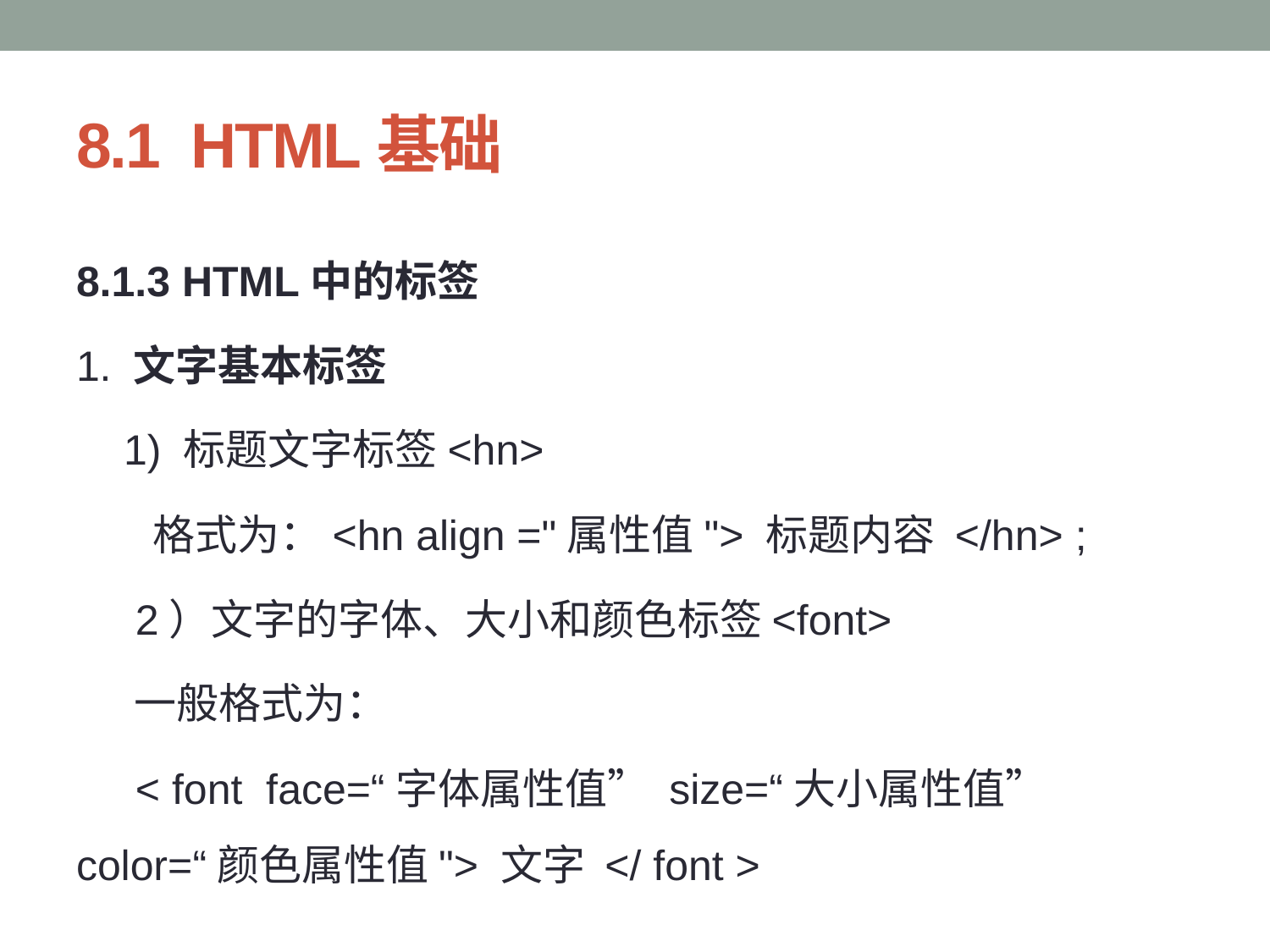

# 8.1  HTML基础
8.1.3 HTML中的标签
1. 文字基本标签
    1) 标题文字标签<hn>
       格式为：<hn align ="属性值"> 标题内容 </hn> ;
     2）文字的字体、大小和颜色标签<font>
     一般格式为：
     < font  face=“字体属性值” size=“大小属性值” color=“颜色属性值"> 文字 </ font >